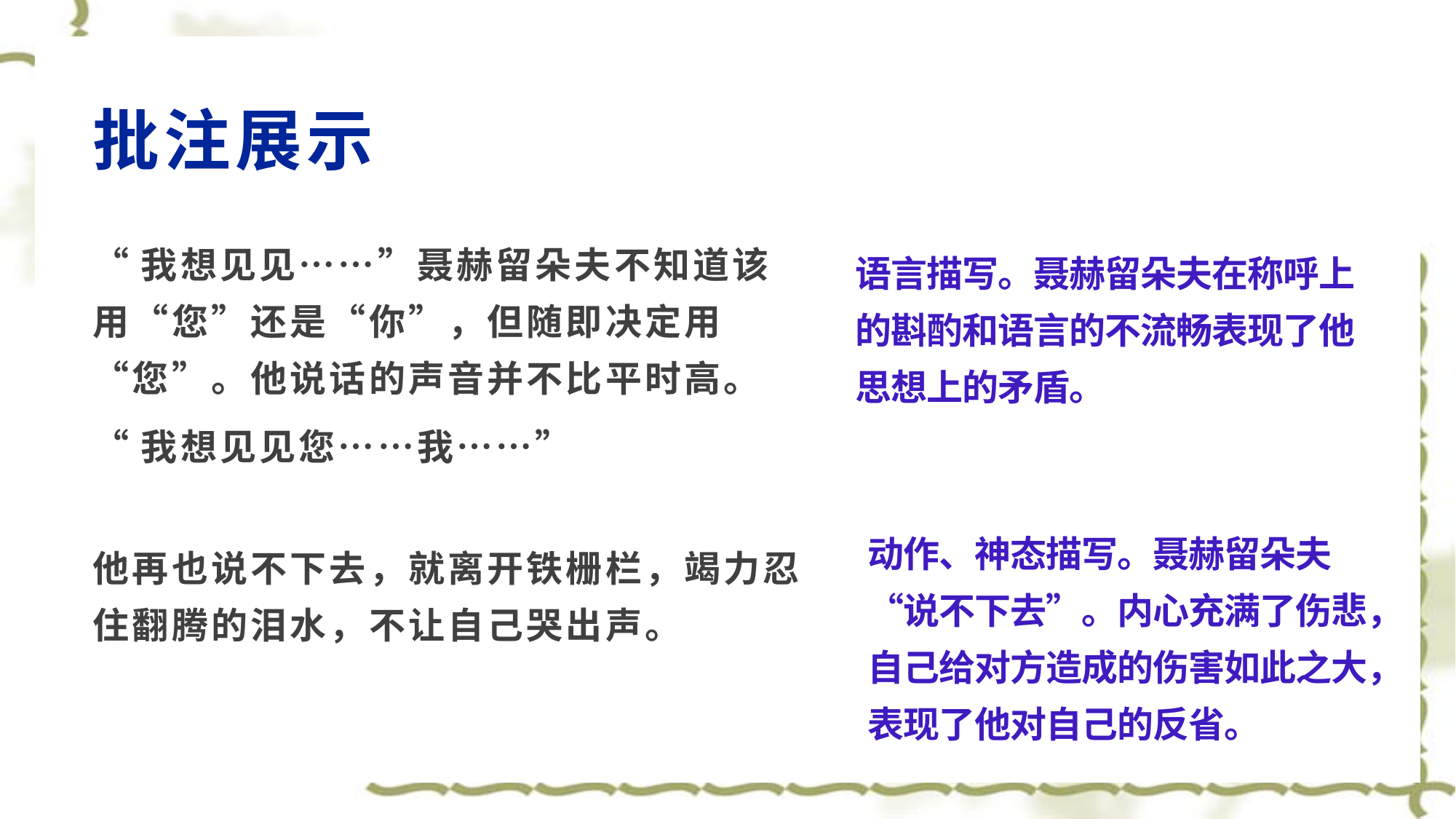

批注展示
“我想见见……”聂赫留朵夫不知道该用“您”还是“你”，但随即决定用“您”。他说话的声音并不比平时高。
“我想见见您……我……”
语言描写。聂赫留朵夫在称呼上的斟酌和语言的不流畅表现了他思想上的矛盾。
他再也说不下去，就离开铁栅栏，竭力忍住翻腾的泪水，不让自己哭出声。
动作、神态描写。聂赫留朵夫“说不下去”。内心充满了伤悲，自己给对方造成的伤害如此之大，表现了他对自己的反省。